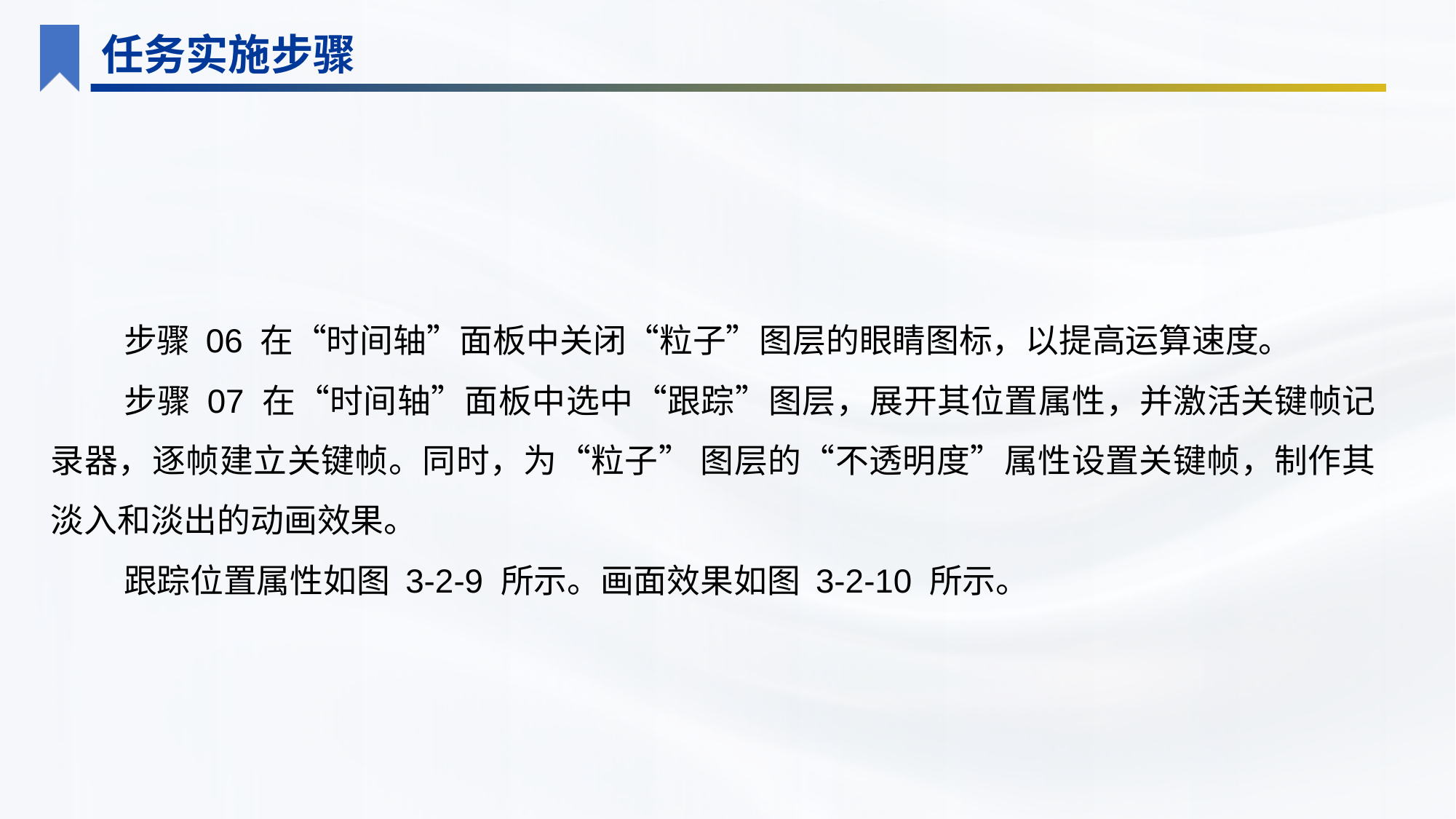

任务实施步骤
步骤 06 在“时间轴”面板中关闭“粒子”图层的眼睛图标，以提高运算速度。
步骤 07 在“时间轴”面板中选中“跟踪”图层，展开其位置属性，并激活关键帧记录器，逐帧建立关键帧。同时，为“粒子” 图层的“不透明度”属性设置关键帧，制作其淡入和淡出的动画效果。
跟踪位置属性如图 3-2-9 所示。画面效果如图 3-2-10 所示。